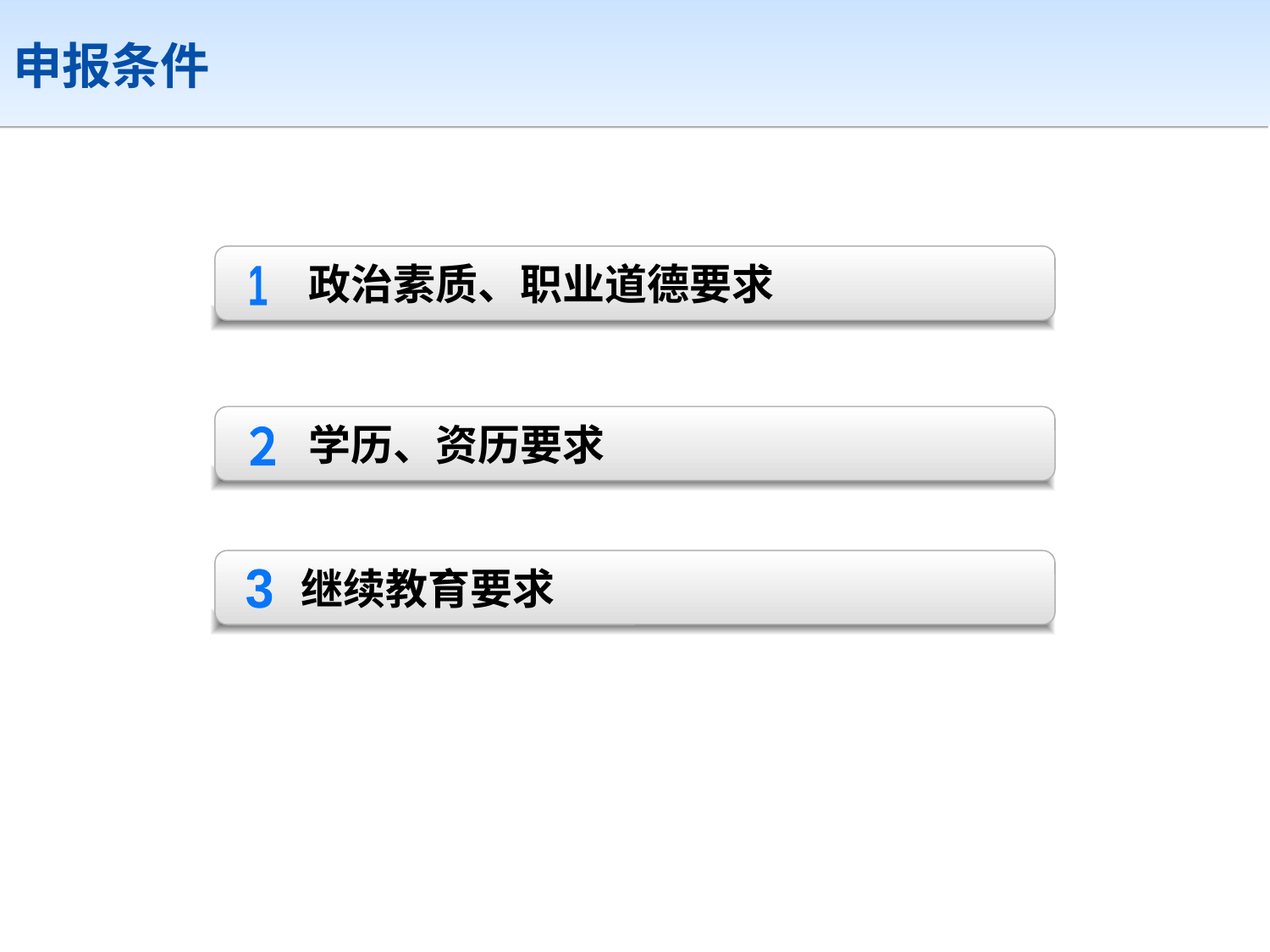

申报条件

政治素质、职业道德要求
1

单击添加目录内容2
学历、资历要求
2
２

继续教育要求
3